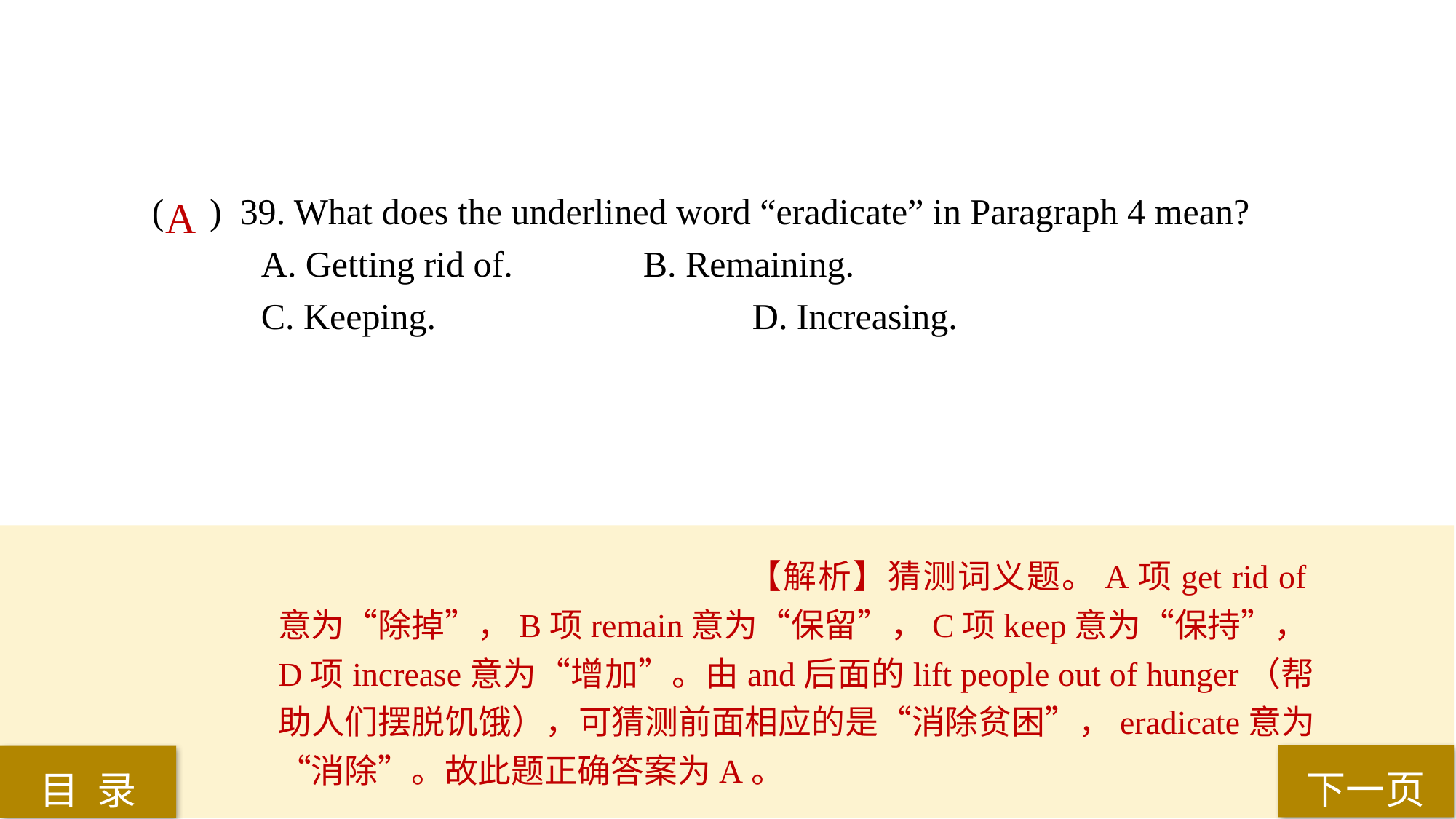

(     )  39. What does the underlined word “eradicate” in Paragraph 4 mean?
A. Getting rid of. 		B. Remaining.
C. Keeping. 			D. Increasing.
A
【解析】猜测词义题。A项get rid of意为“除掉”，B项remain意为“保留”，C项keep意为“保持”，D项increase意为“增加”。由and后面的lift people out of hunger（帮助人们摆脱饥饿），可猜测前面相应的是“消除贫困”，eradicate意为“消除”。故此题正确答案为A。